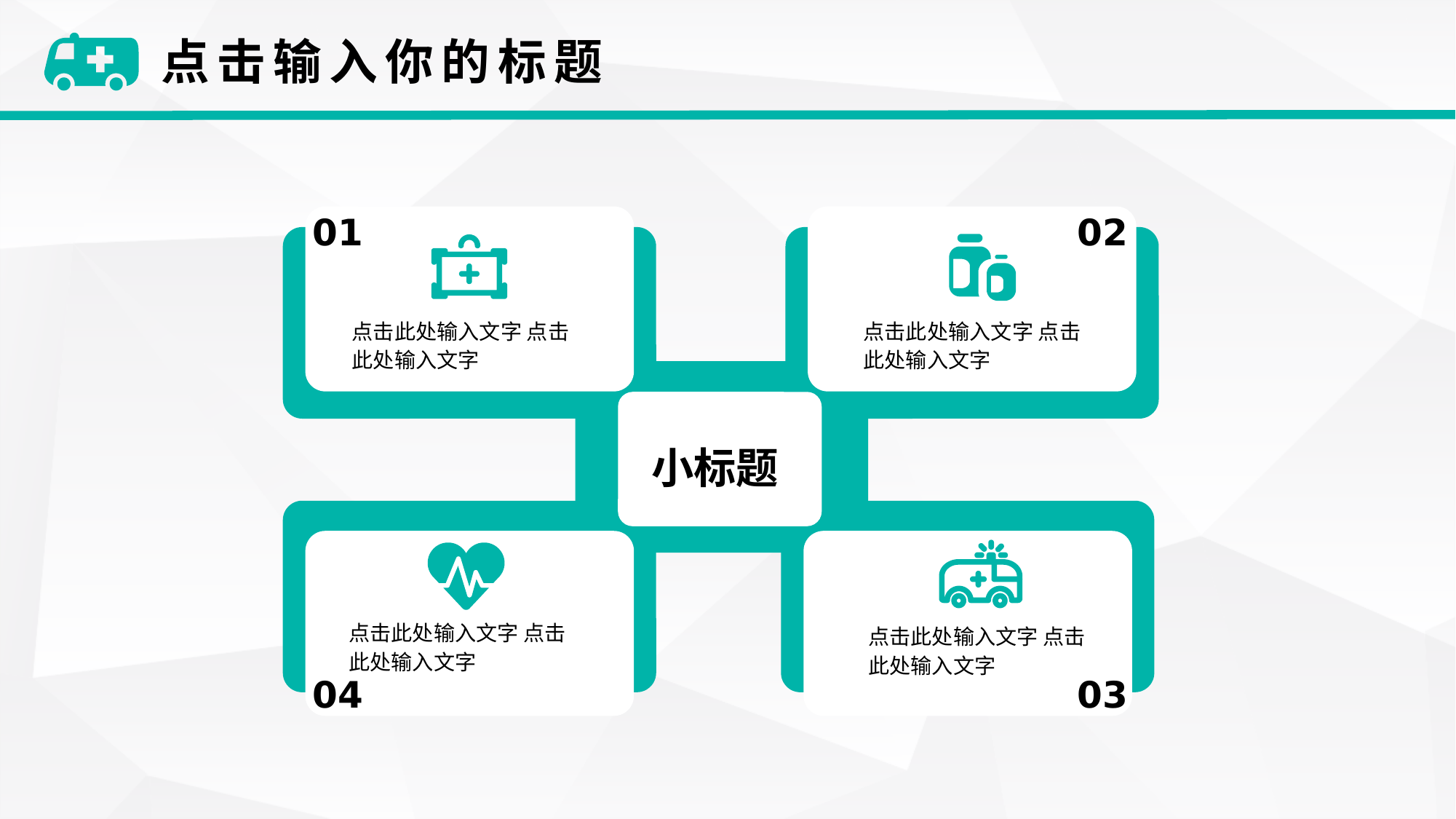

点击输入你的标题

01
02

小标题

04
03

点击此处输入文字 点击此处输入文字

点击此处输入文字 点击此处输入文字

点击此处输入文字 点击此处输入文字

点击此处输入文字 点击此处输入文字